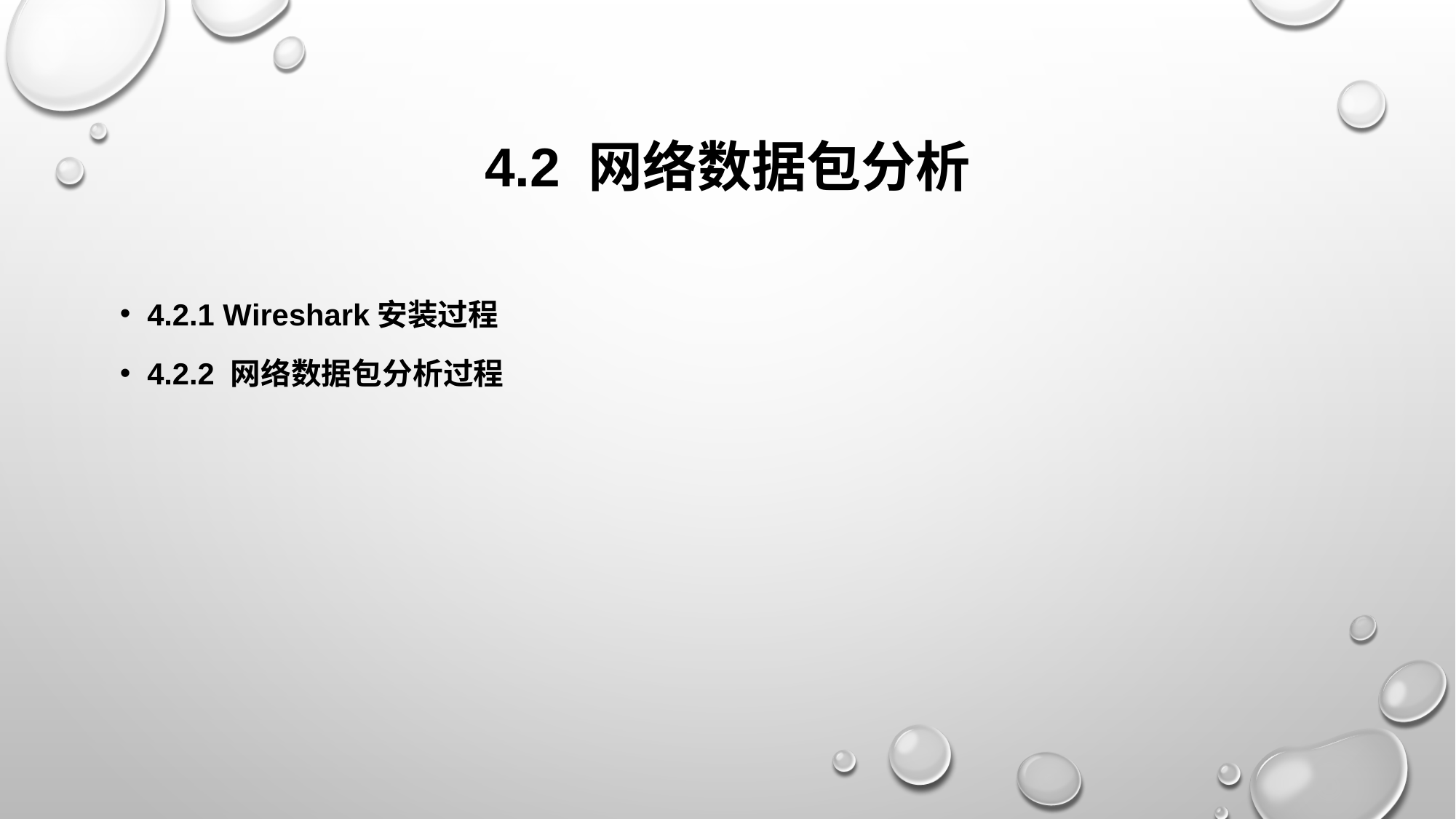

# 4.2 网络数据包分析
4.2.1 Wireshark安装过程
4.2.2 网络数据包分析过程